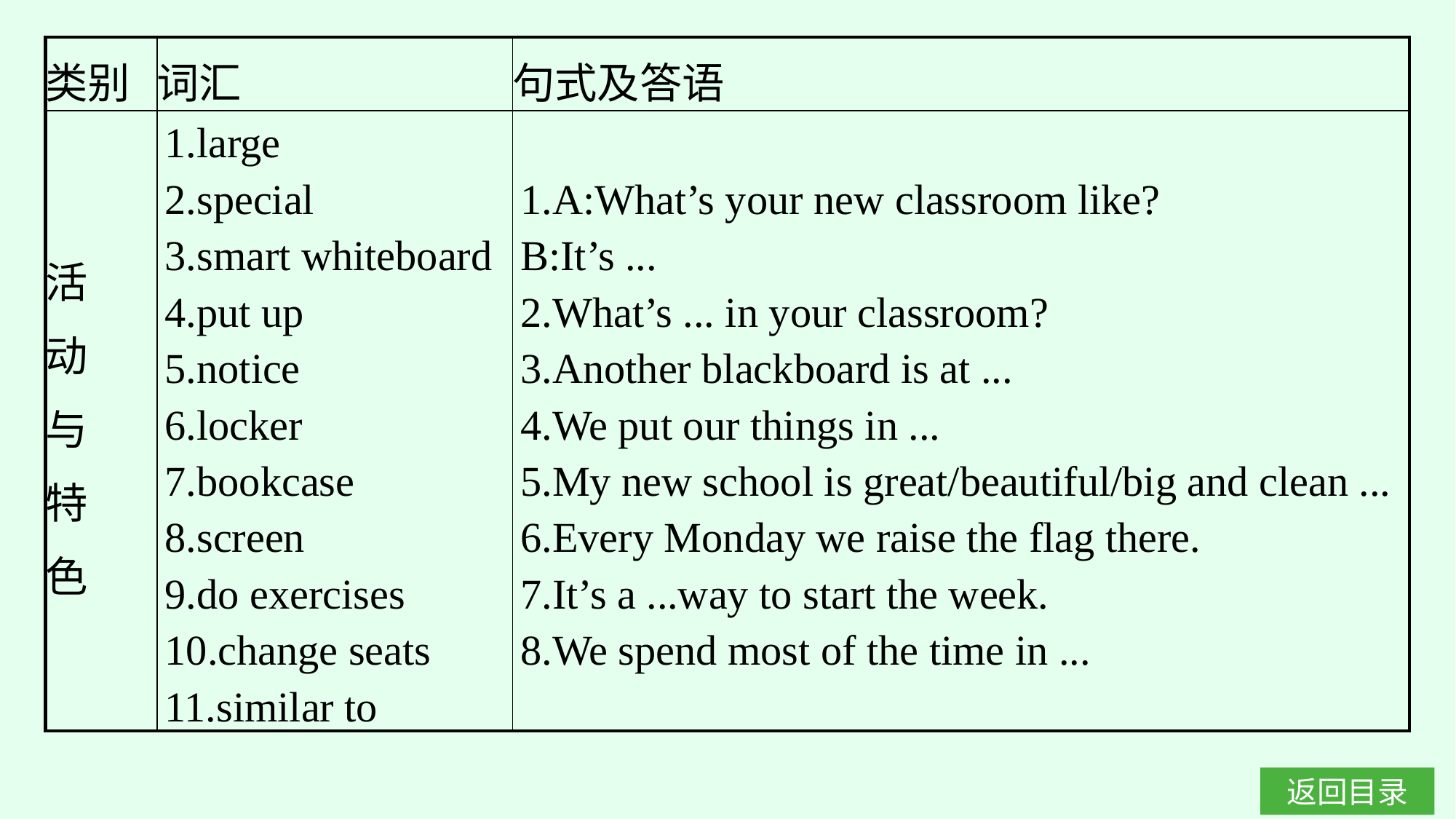

| 类别 | 词汇 | 句式及答语 |
| --- | --- | --- |
| 活 动 与 特 色 | 1.large 2.special 3.smart whiteboard 4.put up 5.notice 6.locker 7.bookcase 8.screen 9.do exercises 10.change seats 11.similar to | 1.A:What’s your new classroom like? B:It’s ... 2.What’s ... in your classroom? 3.Another blackboard is at ... 4.We put our things in ... 5.My new school is great/beautiful/big and clean ... 6.Every Monday we raise the flag there. 7.It’s a ...way to start the week. 8.We spend most of the time in ... |